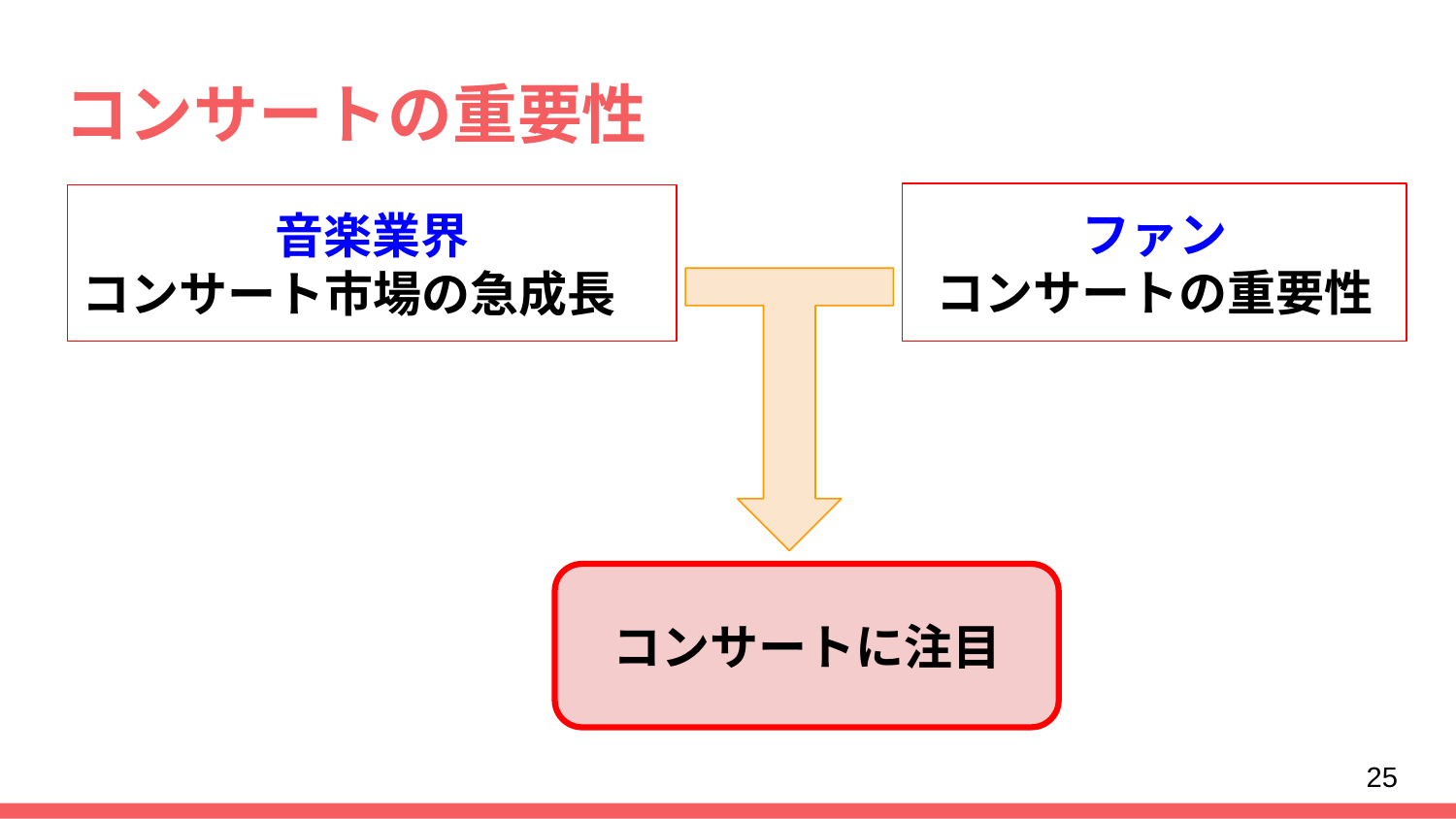

# コンサートの重要性

ファン
コンサートの重要性
音楽業界
コンサート市場の急成長

コンサートに注目
25